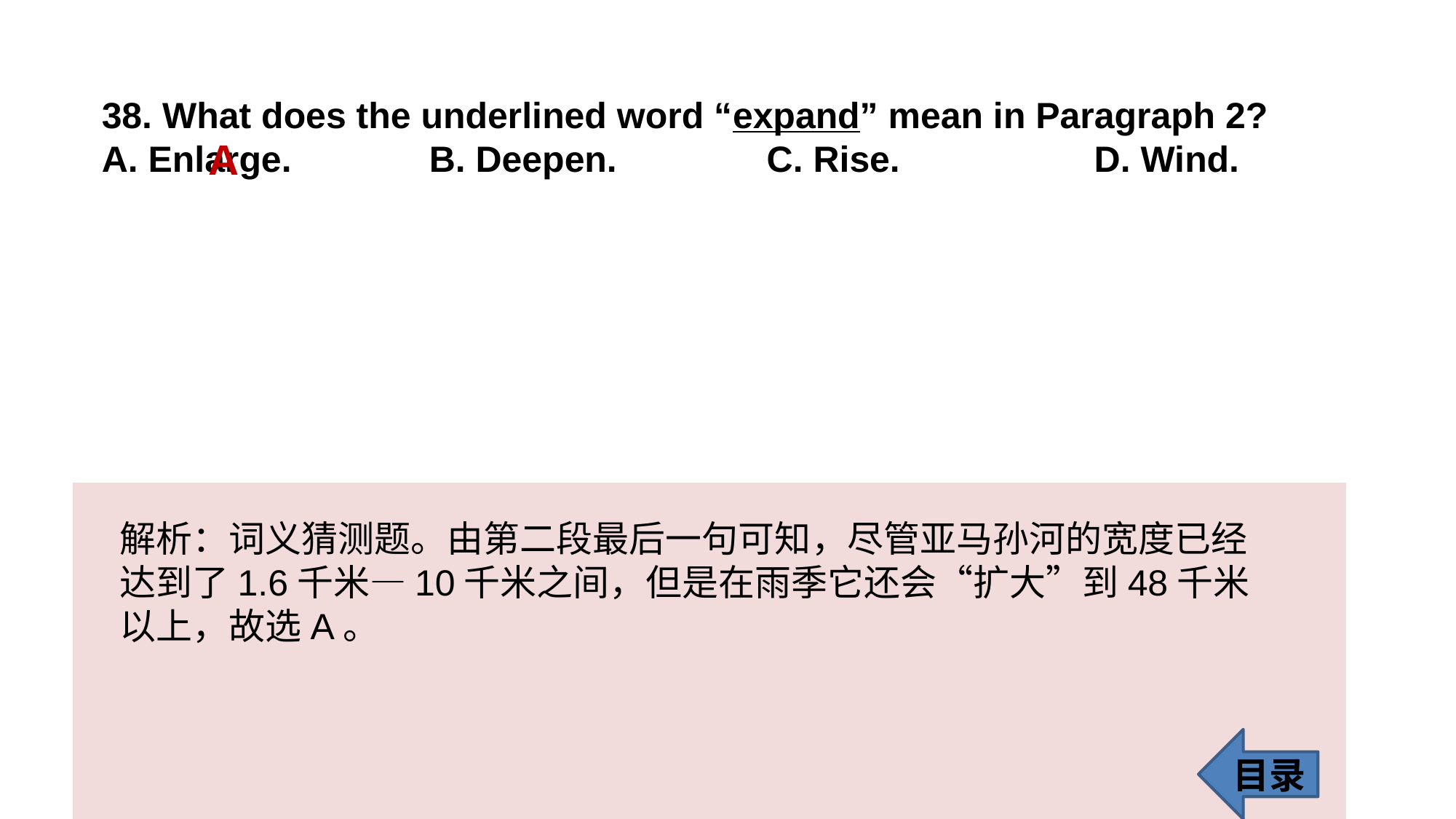

38. What does the underlined word “expand” mean in Paragraph 2?
A. Enlarge. 		B. Deepen.		 C. Rise.		 D. Wind.
A

解析：词义猜测题。由第二段最后一句可知，尽管亚马孙河的宽度已经达到了1.6千米—10千米之间，但是在雨季它还会“扩大”到48千米以上，故选A。
目录
41